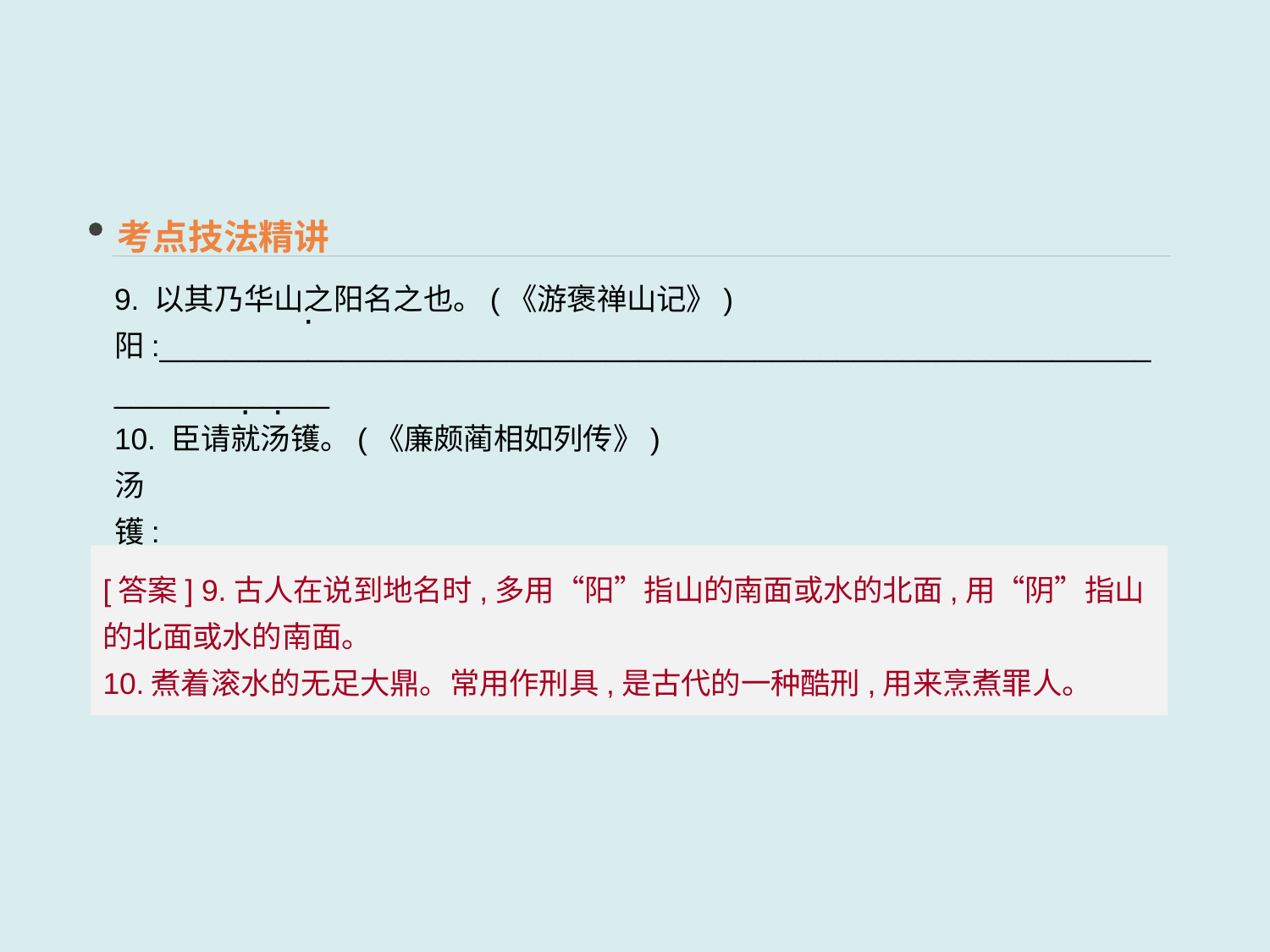

考点技法精讲

9. 以其乃华山之阳名之也。(《游褒禅山记》)
阳:_________________________________________________________________________
10. 臣请就汤镬。(《廉颇蔺相如列传》)
汤镬:_________________________________________________________________________

 ·
   ·  ·

[答案] 9.古人在说到地名时,多用“阳”指山的南面或水的北面,用“阴”指山的北面或水的南面。
10.煮着滚水的无足大鼎。常用作刑具,是古代的一种酷刑,用来烹煮罪人。